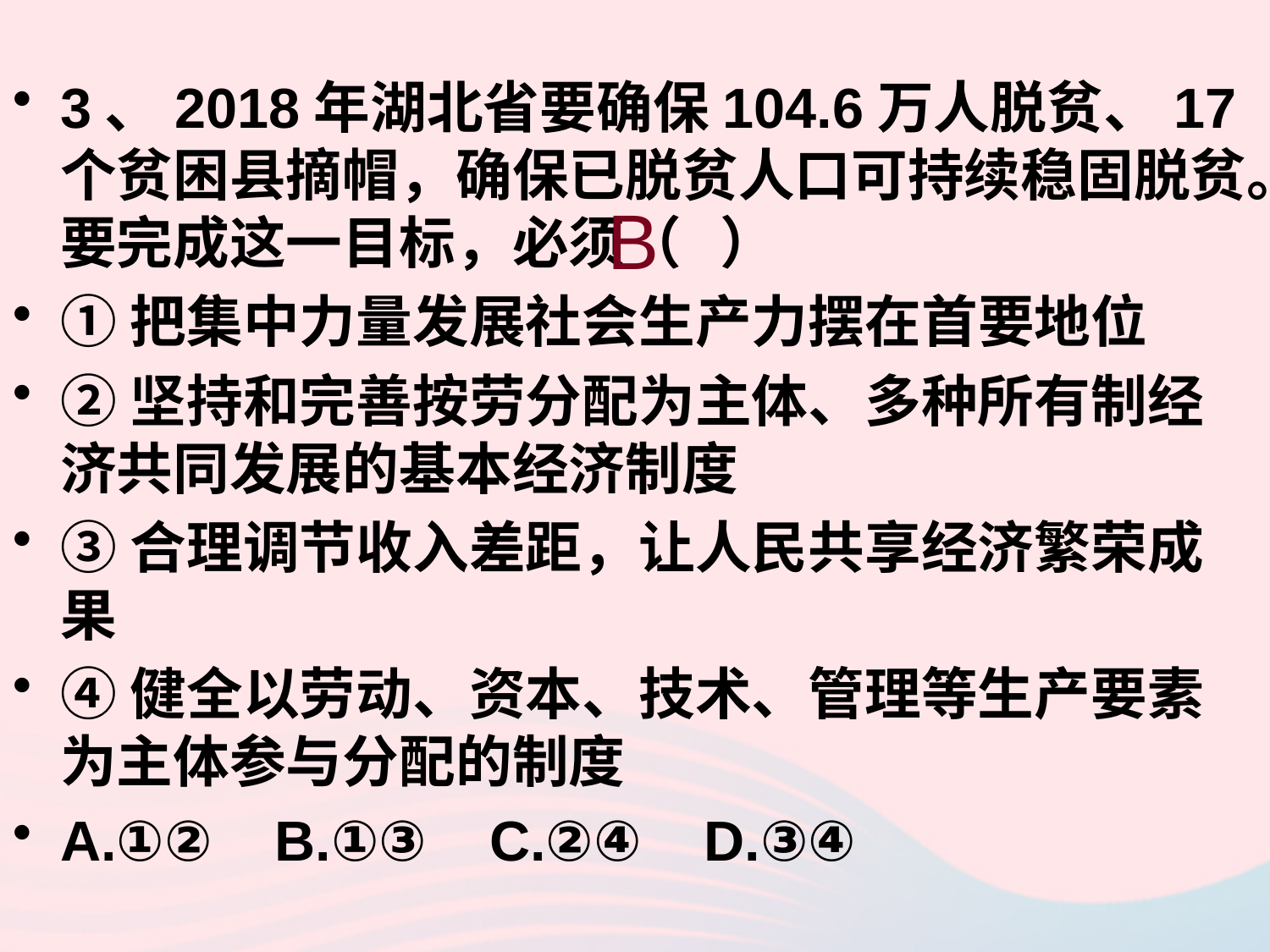

3、2018年湖北省要确保104.6万人脱贫、17个贫困县摘帽，确保已脱贫人口可持续稳固脱贫。要完成这一目标，必须（   ）
①把集中力量发展社会生产力摆在首要地位
②坚持和完善按劳分配为主体、多种所有制经济共同发展的基本经济制度
③合理调节收入差距，让人民共享经济繁荣成果
④健全以劳动、资本、技术、管理等生产要素为主体参与分配的制度
A.①②    B.①③    C.②④    D.③④
B